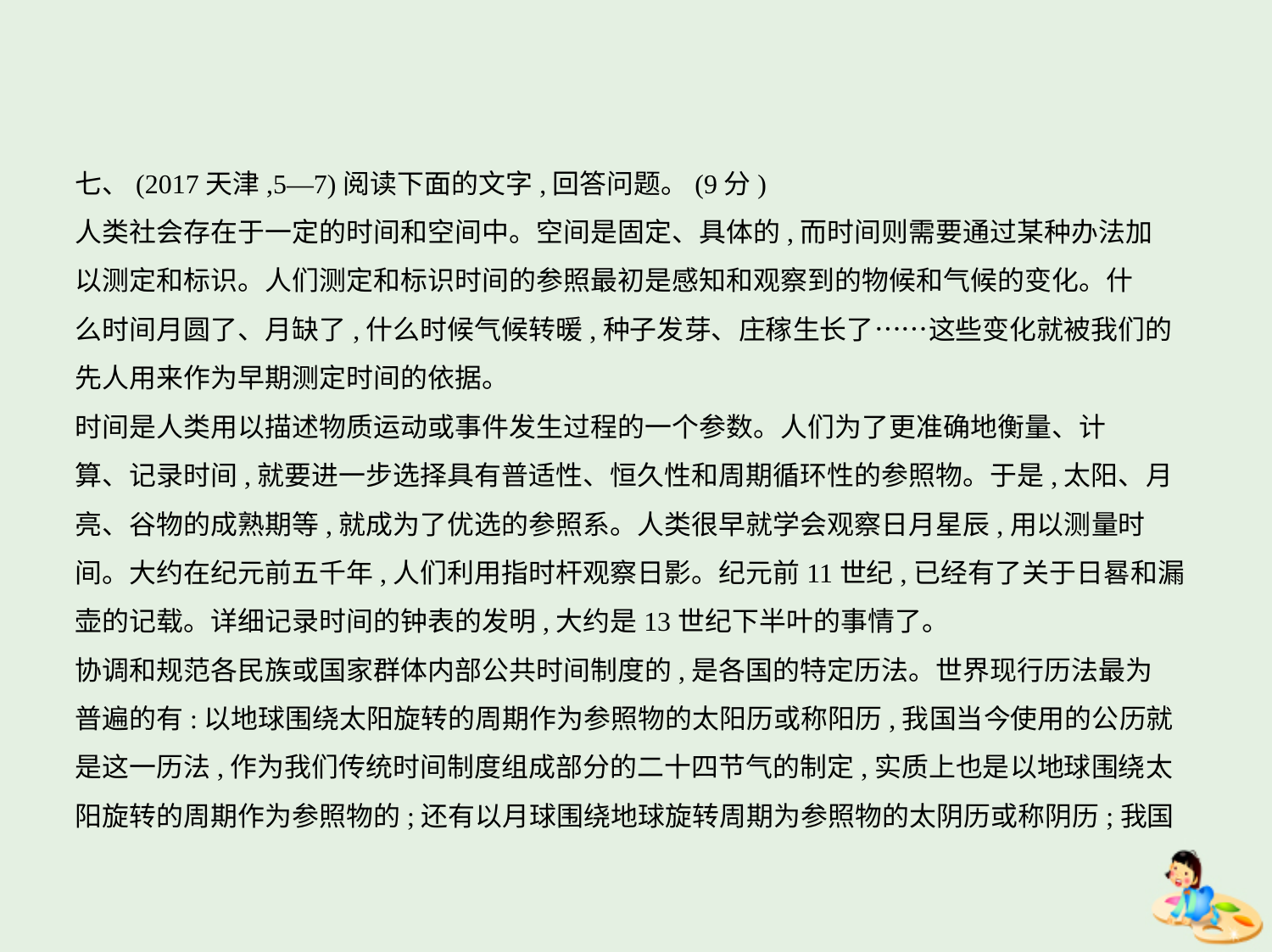

七、(2017天津,5—7)阅读下面的文字,回答问题。(9分)
人类社会存在于一定的时间和空间中。空间是固定、具体的,而时间则需要通过某种办法加
以测定和标识。人们测定和标识时间的参照最初是感知和观察到的物候和气候的变化。什
么时间月圆了、月缺了,什么时候气候转暖,种子发芽、庄稼生长了……这些变化就被我们的
先人用来作为早期测定时间的依据。
时间是人类用以描述物质运动或事件发生过程的一个参数。人们为了更准确地衡量、计
算、记录时间,就要进一步选择具有普适性、恒久性和周期循环性的参照物。于是,太阳、月
亮、谷物的成熟期等,就成为了优选的参照系。人类很早就学会观察日月星辰,用以测量时
间。大约在纪元前五千年,人们利用指时杆观察日影。纪元前11世纪,已经有了关于日晷和漏
壶的记载。详细记录时间的钟表的发明,大约是13世纪下半叶的事情了。
协调和规范各民族或国家群体内部公共时间制度的,是各国的特定历法。世界现行历法最为
普遍的有:以地球围绕太阳旋转的周期作为参照物的太阳历或称阳历,我国当今使用的公历就
是这一历法,作为我们传统时间制度组成部分的二十四节气的制定,实质上也是以地球围绕太
阳旋转的周期作为参照物的;还有以月球围绕地球旋转周期为参照物的太阴历或称阴历;我国